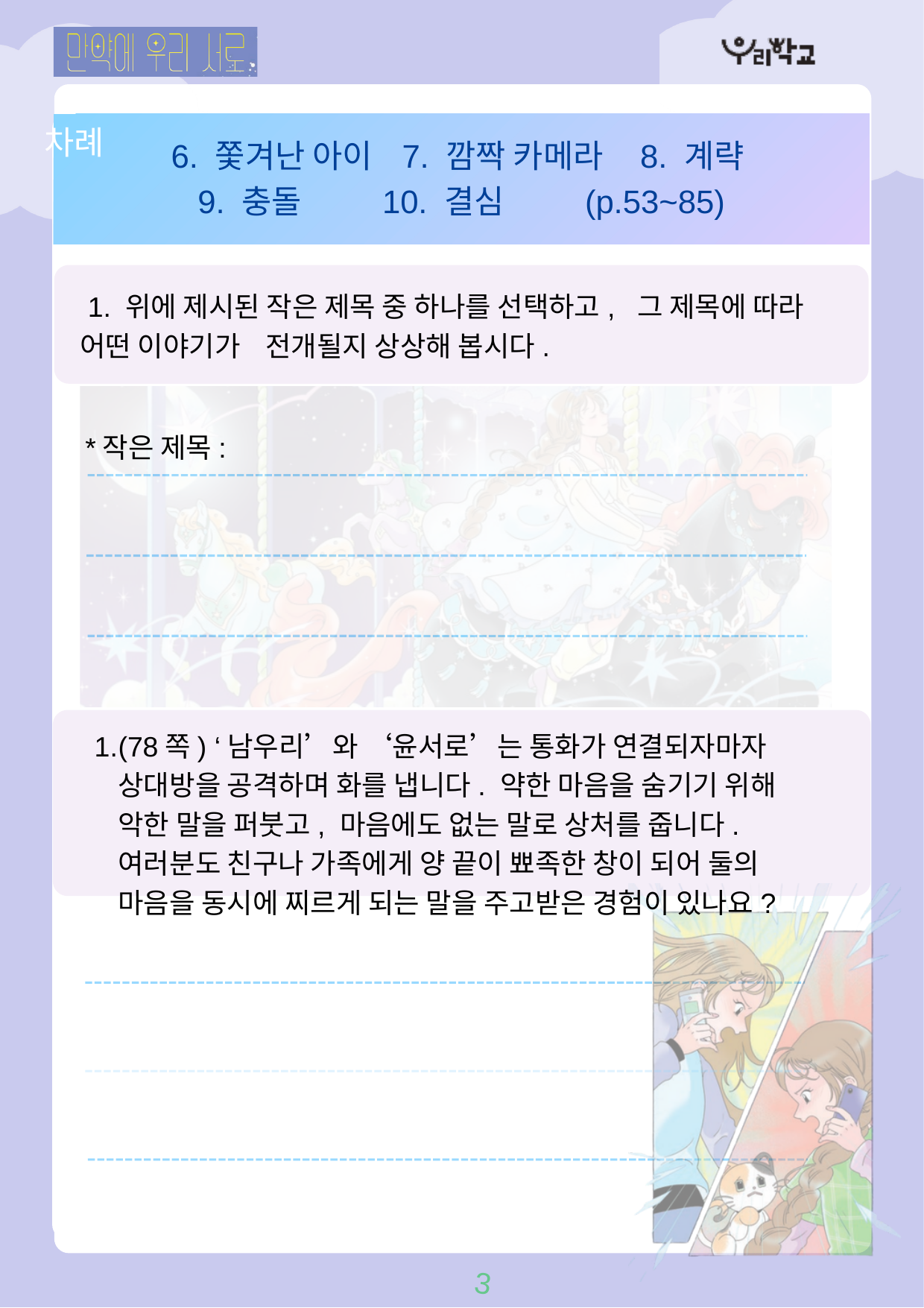

차례
6. 쫓겨난 아이   7. 깜짝 카메라    8. 계략
9. 충돌          10. 결심          (p.53~85)

 1. 위에 제시된 작은 제목 중 하나를 선택하고,  그 제목에 따라 어떤 이야기가    전개될지 상상해 봅시다.

*작은 제목:

(78쪽) ‘남우리’와 ‘윤서로’는 통화가 연결되자마자 상대방을 공격하며 화를 냅니다. 약한 마음을 숨기기 위해 악한 말을 퍼붓고, 마음에도 없는 말로 상처를 줍니다. 여러분도 친구나 가족에게 양 끝이 뾰족한 창이 되어 둘의 마음을 동시에 찌르게 되는 말을 주고받은 경험이 있나요?

3